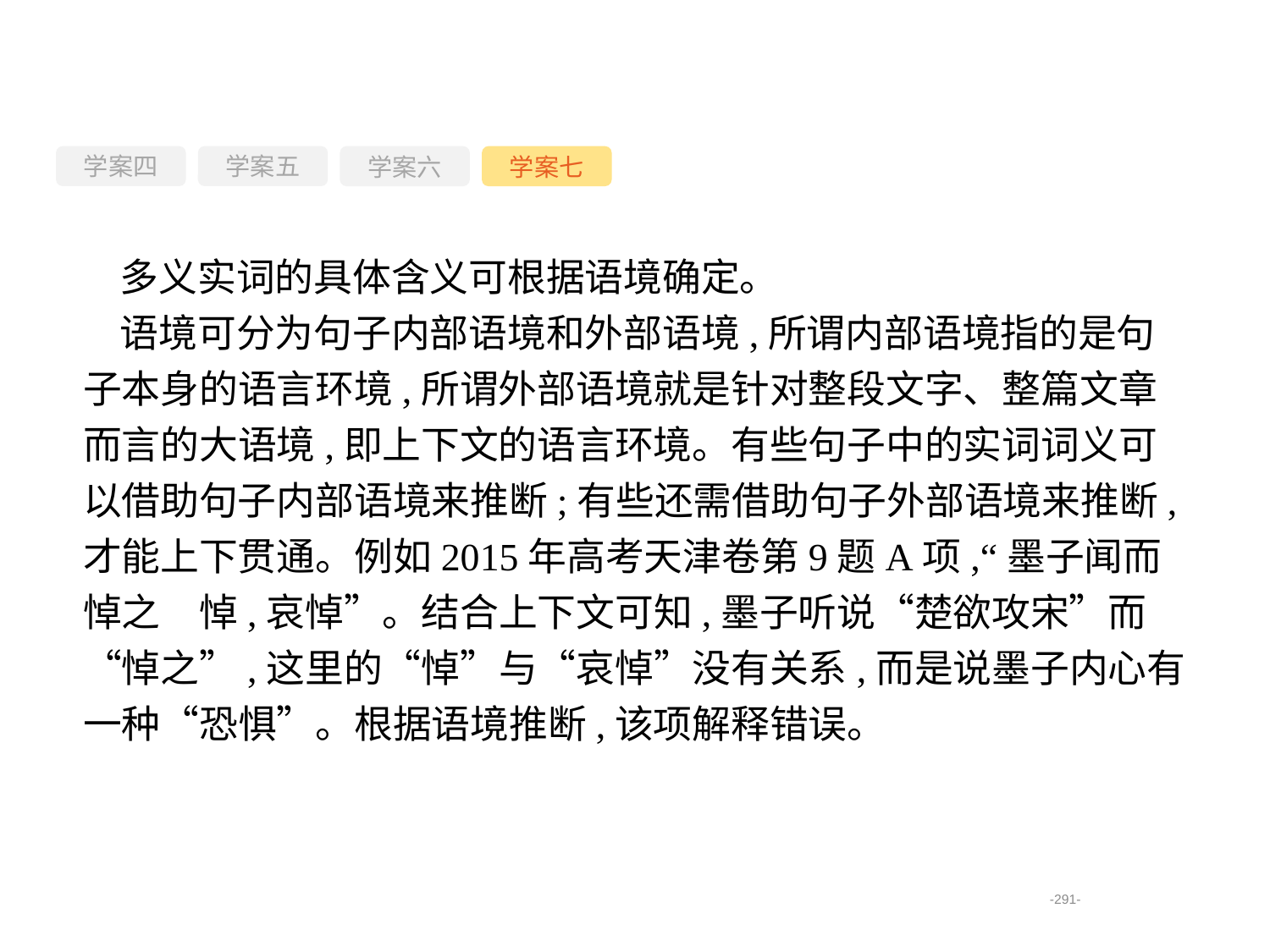

学案四
学案六
学案七
学案五
多义实词的具体含义可根据语境确定。
语境可分为句子内部语境和外部语境,所谓内部语境指的是句子本身的语言环境,所谓外部语境就是针对整段文字、整篇文章而言的大语境,即上下文的语言环境。有些句子中的实词词义可以借助句子内部语境来推断;有些还需借助句子外部语境来推断,才能上下贯通。例如2015年高考天津卷第9题A项,“墨子闻而悼之　悼,哀悼”。结合上下文可知,墨子听说“楚欲攻宋”而“悼之”,这里的“悼”与“哀悼”没有关系,而是说墨子内心有一种“恐惧”。根据语境推断,该项解释错误。
-291-